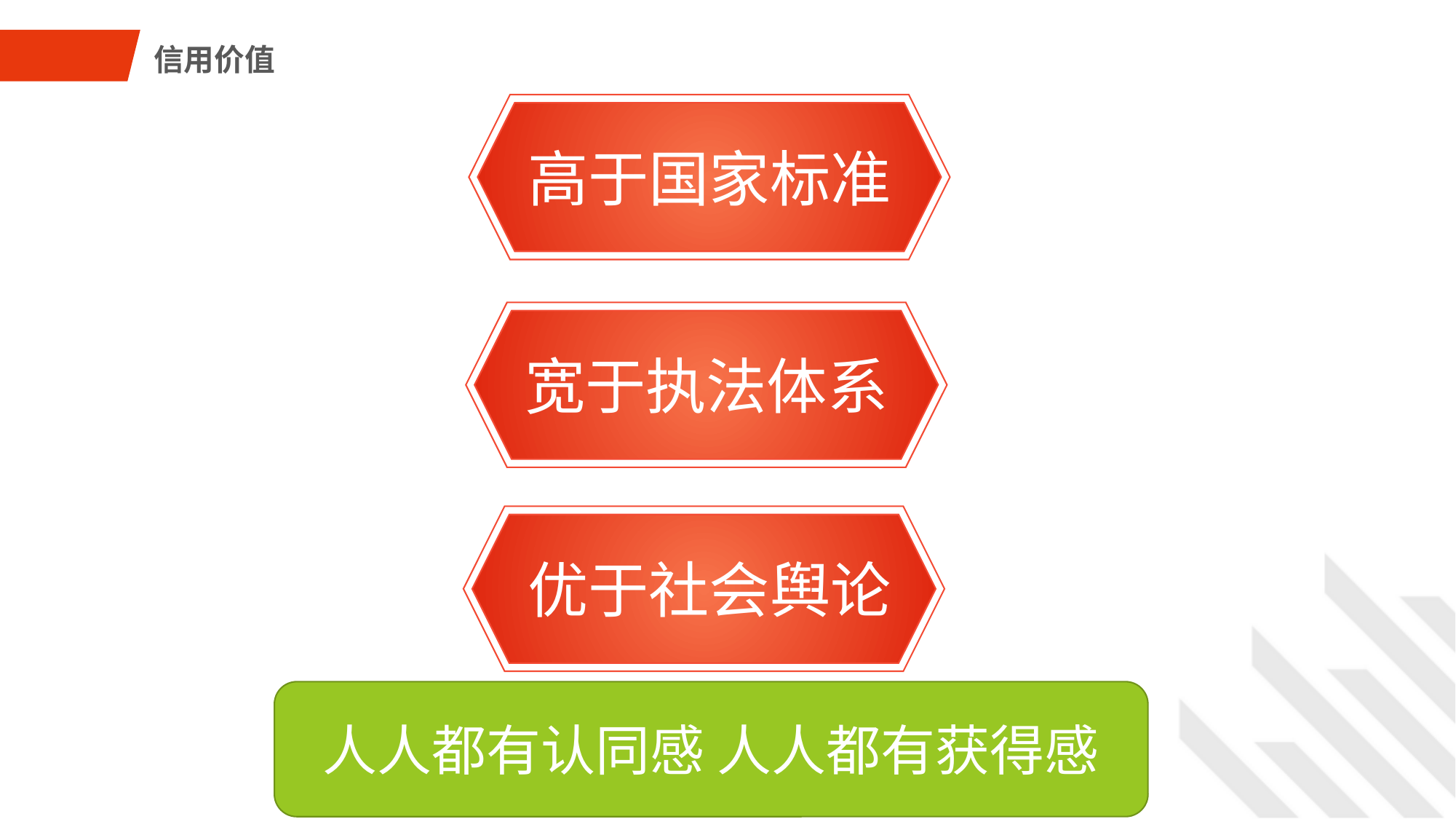

信用价值

高于国家标准

宽于执法体系

优于社会舆论
人人都有认同感 人人都有获得感